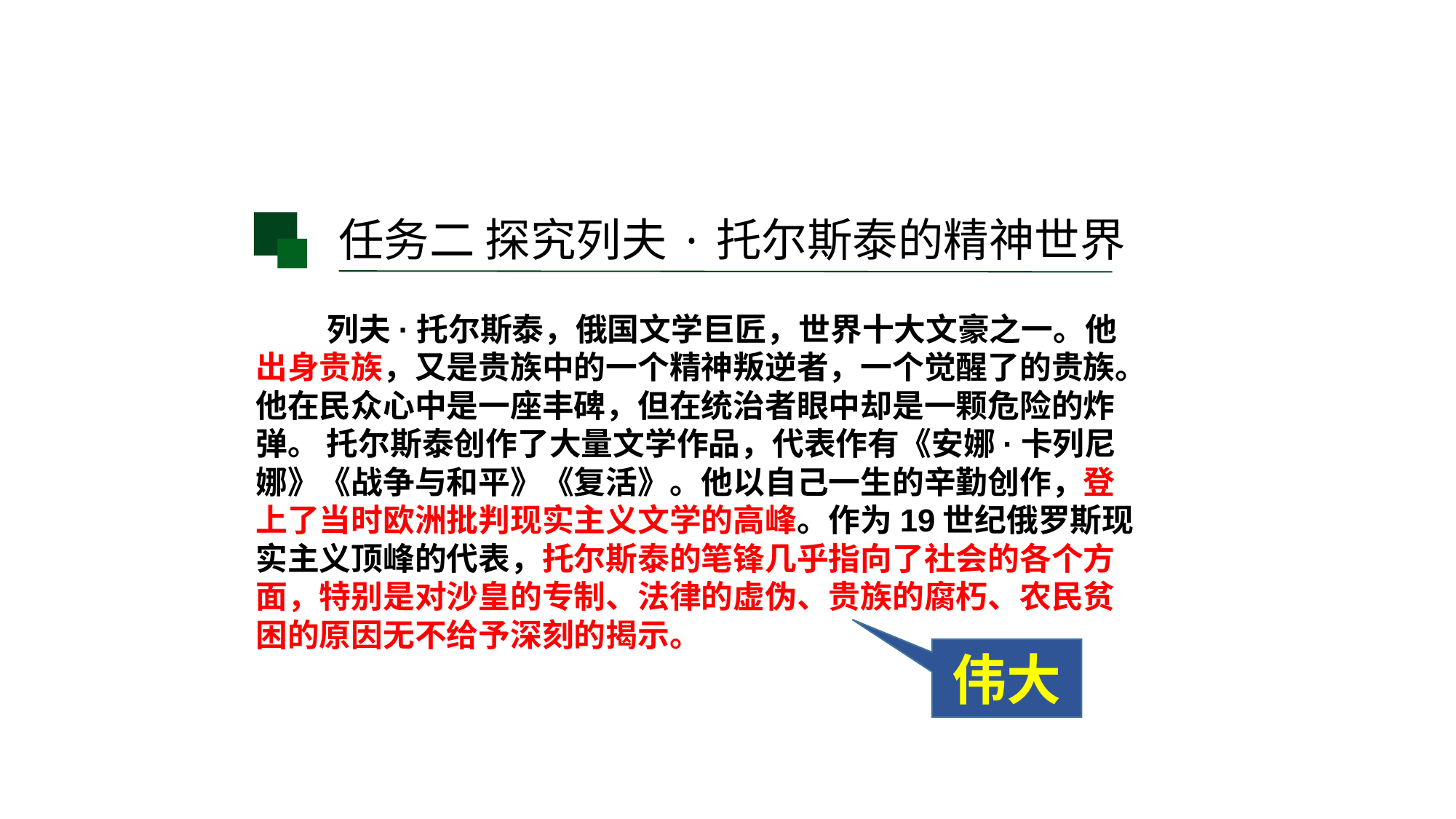

任务二 探究列夫·托尔斯泰的精神世界

         列夫·托尔斯泰，俄国文学巨匠，世界十大文豪之一。他出身贵族，又是贵族中的一个精神叛逆者，一个觉醒了的贵族。他在民众心中是一座丰碑，但在统治者眼中却是一颗危险的炸弹。 托尔斯泰创作了大量文学作品，代表作有《安娜·卡列尼娜》《战争与和平》《复活》。他以自己一生的辛勤创作，登上了当时欧洲批判现实主义文学的高峰。作为19世纪俄罗斯现实主义顶峰的代表，托尔斯泰的笔锋几乎指向了社会的各个方面，特别是对沙皇的专制、法律的虚伪、贵族的腐朽、农民贫困的原因无不给予深刻的揭示。
伟大